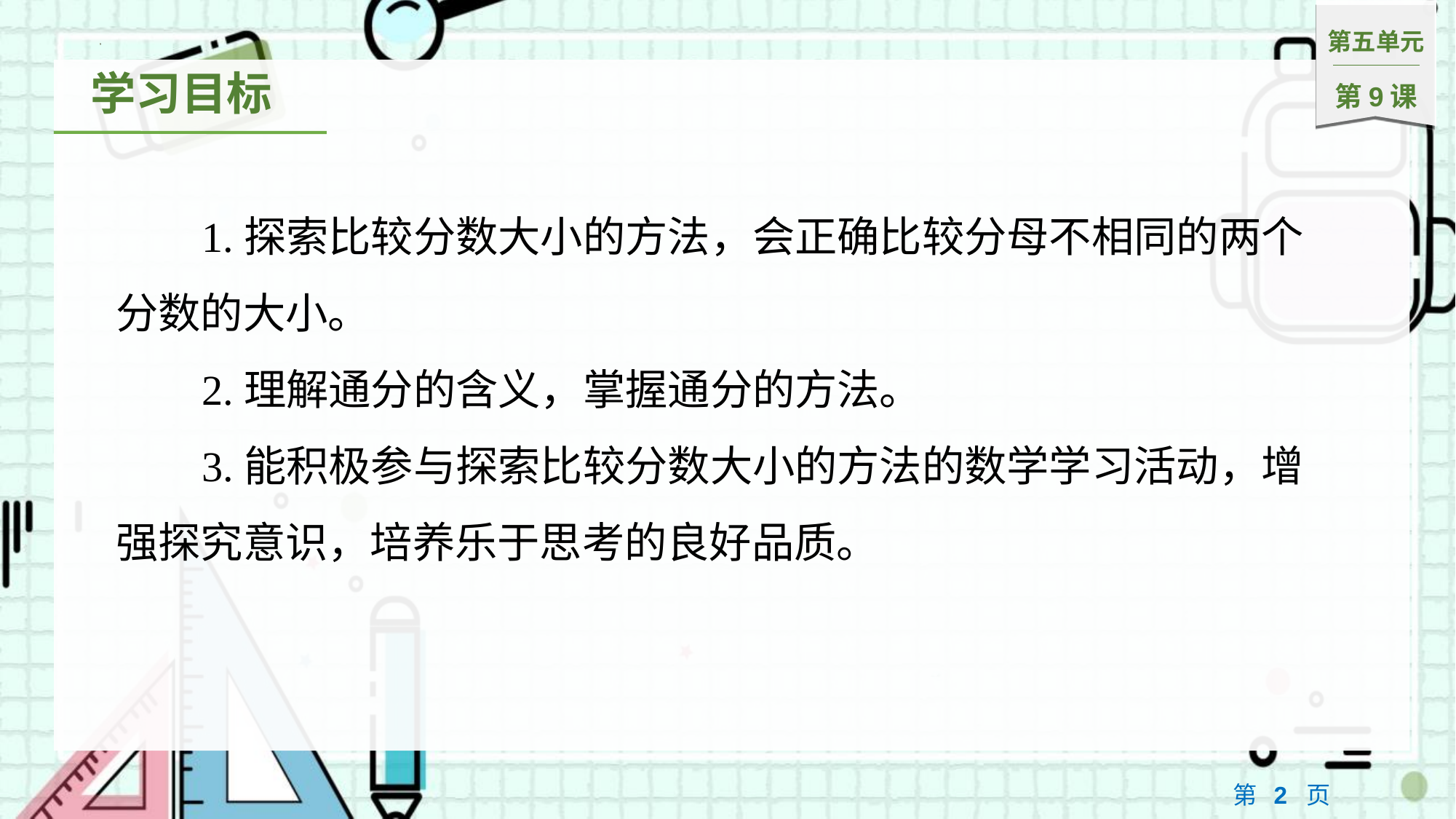

1.探索比较分数大小的方法，会正确比较分母不相同的两个分数的大小。
2.理解通分的含义，掌握通分的方法。
3.能积极参与探索比较分数大小的方法的数学学习活动，增强探究意识，培养乐于思考的良好品质。